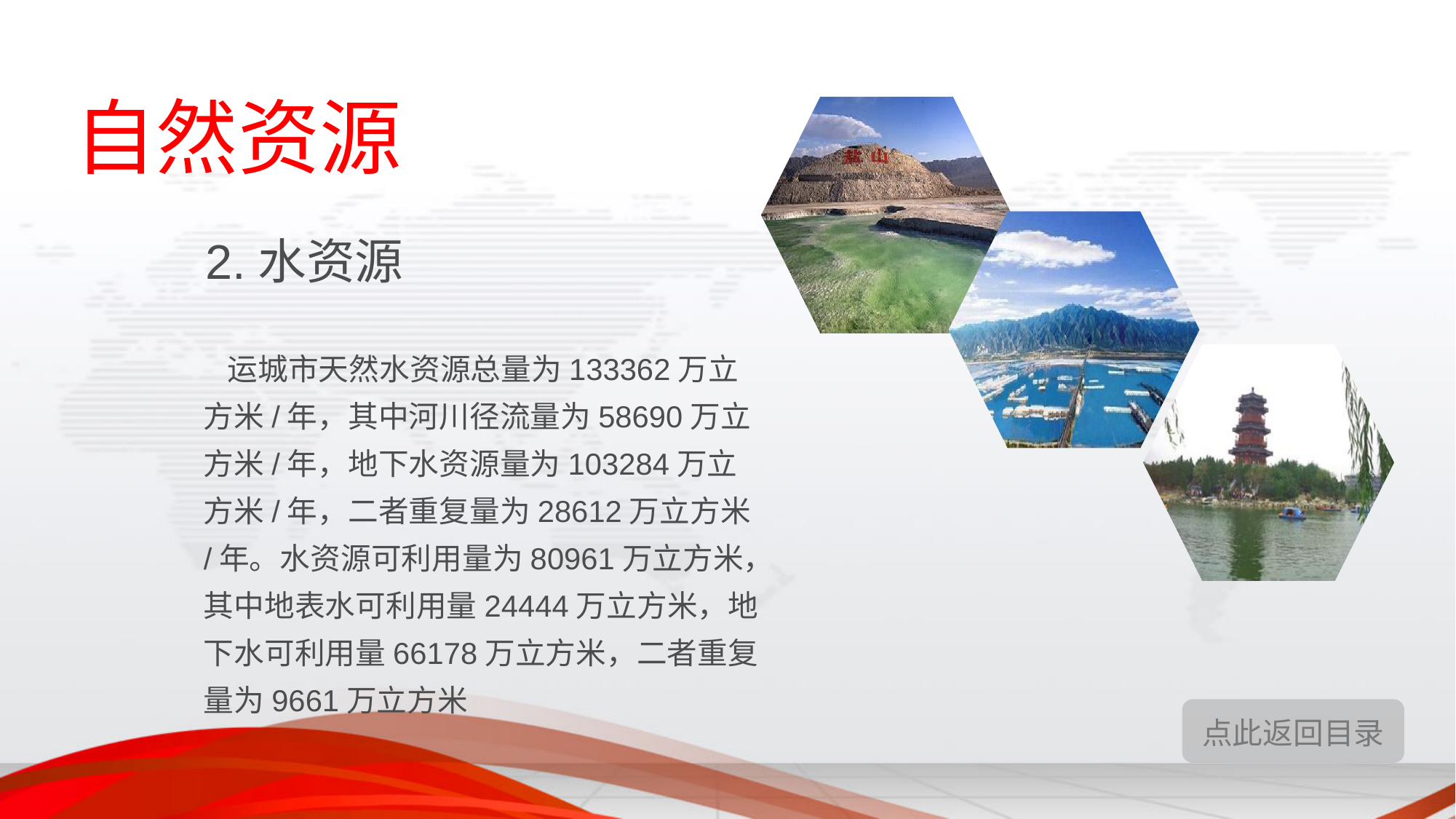

自然资源

2.水资源

    运城市天然水资源总量为133362万立方米/年，其中河川径流量为58690万立方米/年，地下水资源量为103284万立方米/年，二者重复量为28612万立方米/年。水资源可利用量为80961万立方米，其中地表水可利用量24444万立方米，地下水可利用量66178万立方米，二者重复量为9661万立方米

点此返回目录